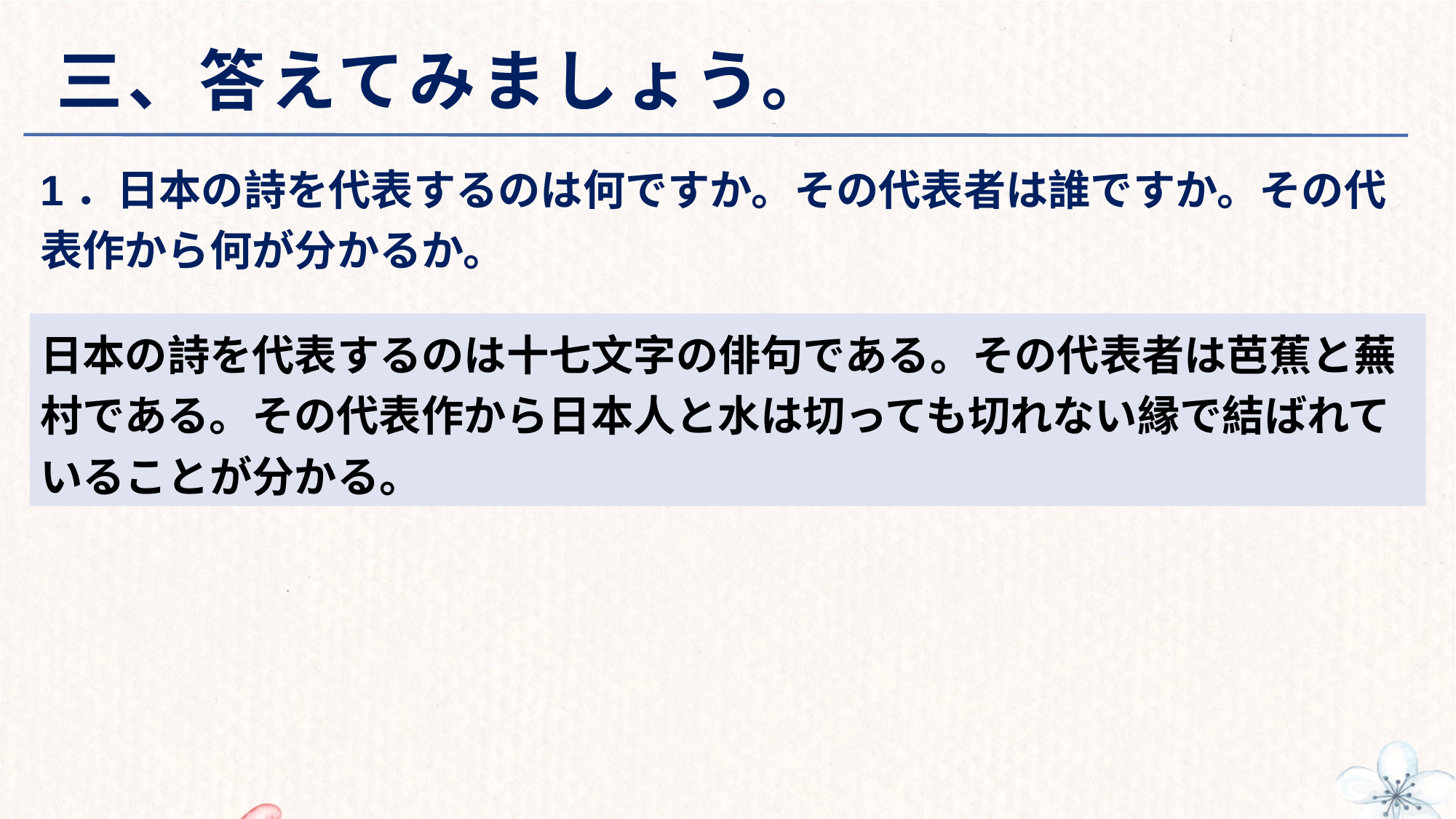

# 三、答えてみましょう。
1．日本の詩を代表するのは何ですか。その代表者は誰ですか。その代表作から何が分かるか。
日本の詩を代表するのは十七文字の俳句である。その代表者は芭蕉と蕪村である。その代表作から日本人と水は切っても切れない縁で結ばれていることが分かる。